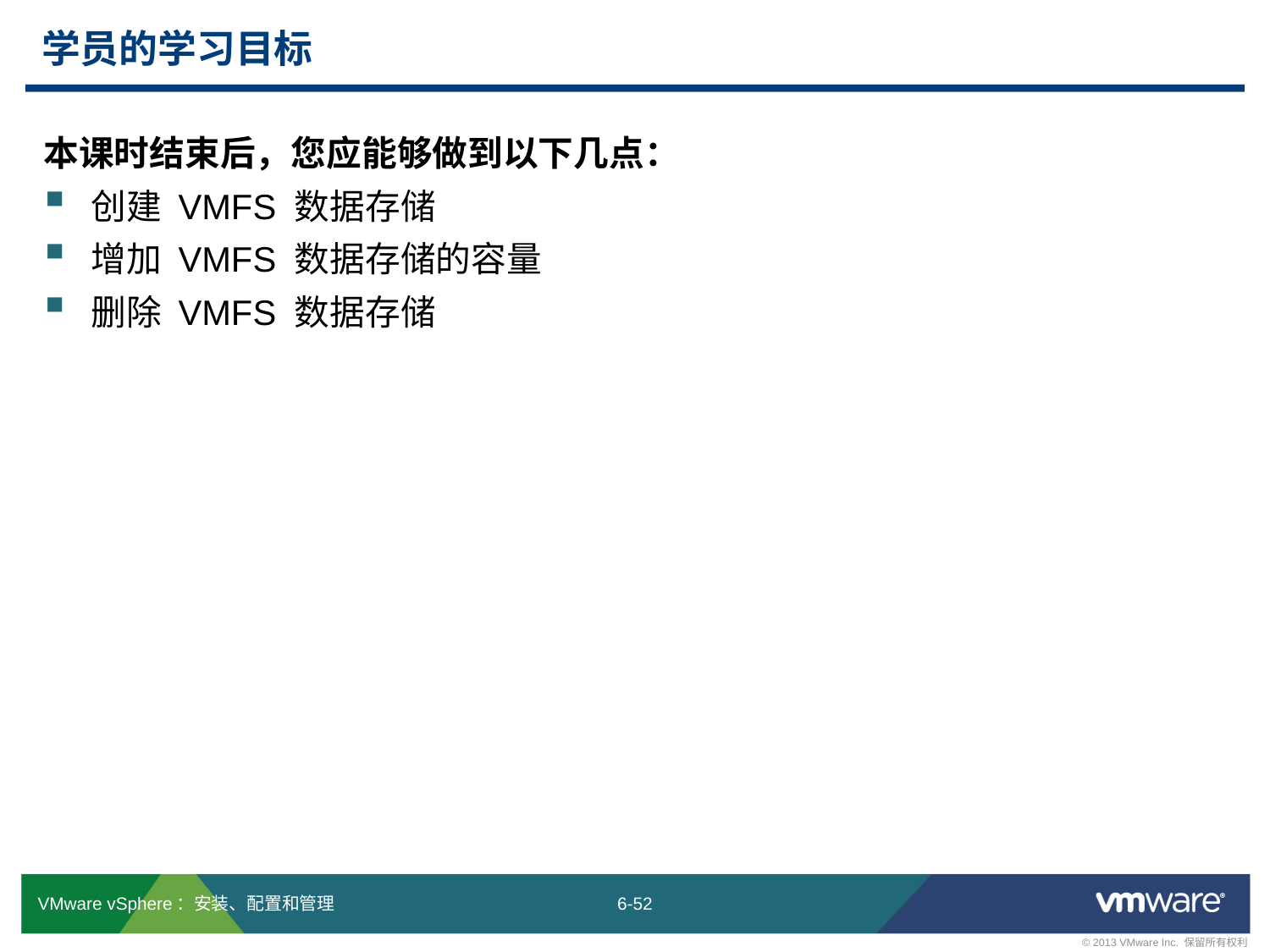

# 学员的学习目标
本课时结束后，您应能够做到以下几点：
创建 VMFS 数据存储
增加 VMFS 数据存储的容量
删除 VMFS 数据存储